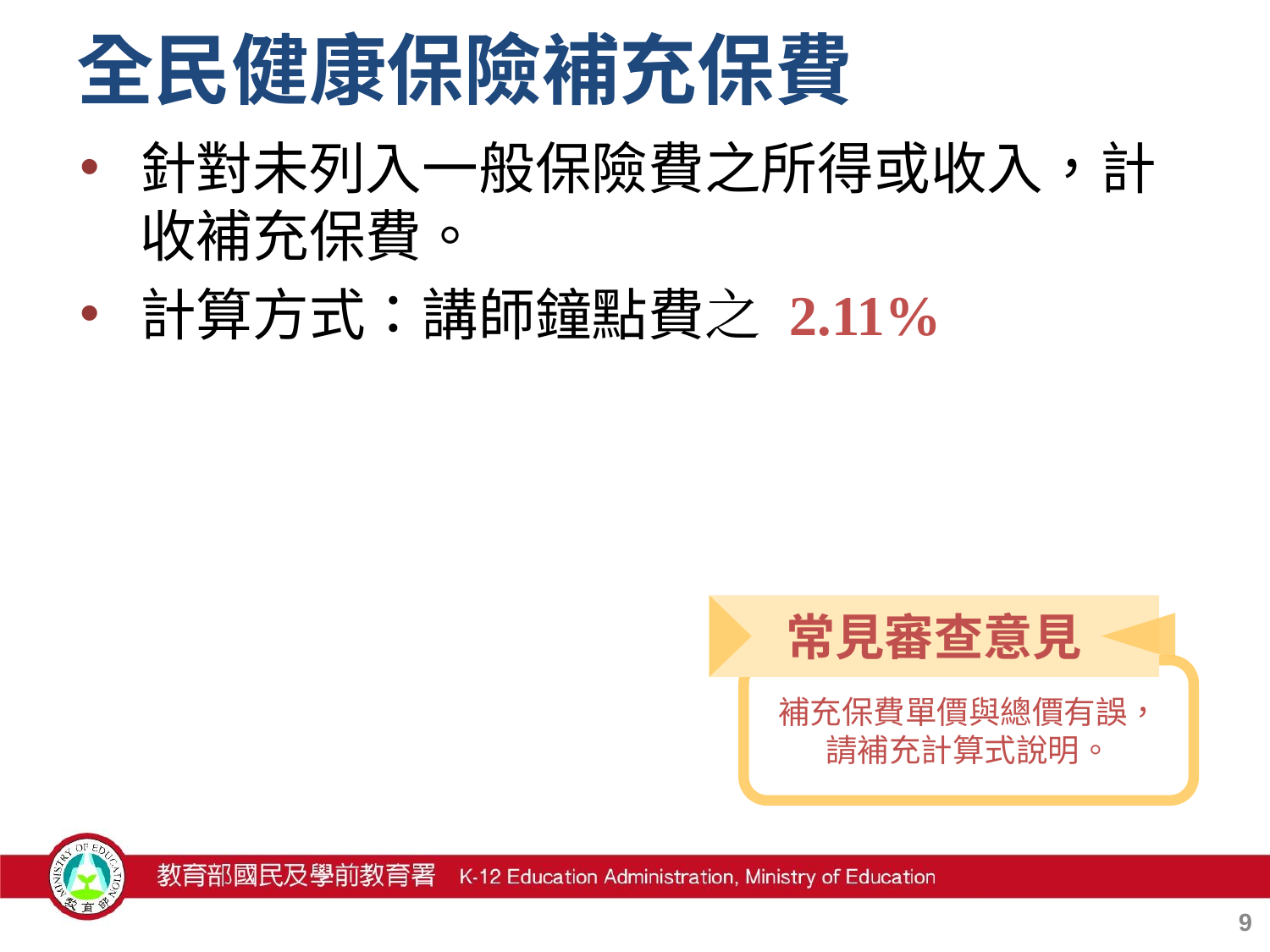

# 全民健康保險補充保費
針對未列入一般保險費之所得或收入，計收補充保費。
計算方式：講師鐘點費之 2.11%
常見審查意見

補充保費單價與總價有誤，請補充計算式說明。
9